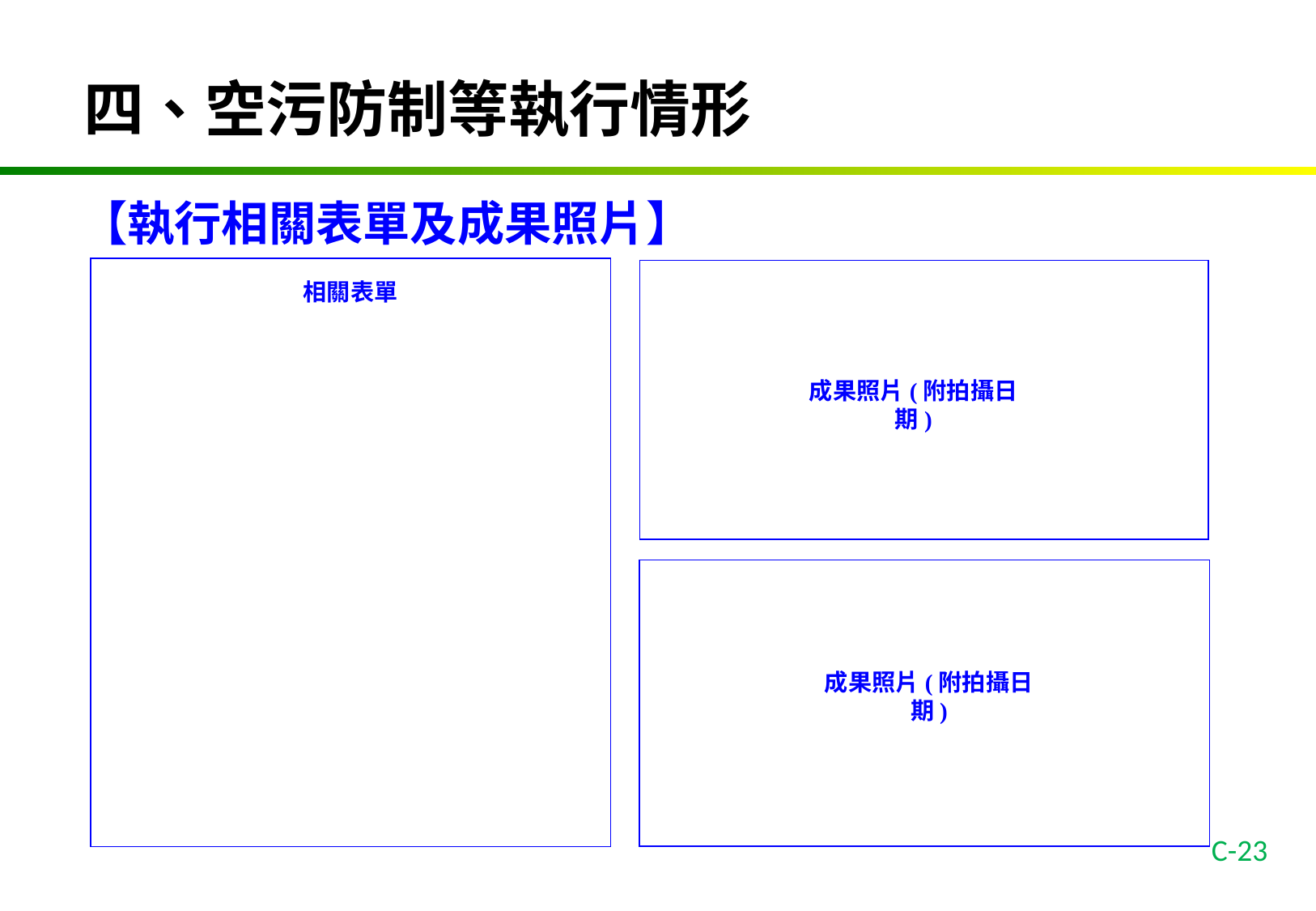

四、空污防制等執行情形

【執行相關表單及成果照片】

相關表單
成果照片(附拍攝日期)

成果照片(附拍攝日期)
C-23